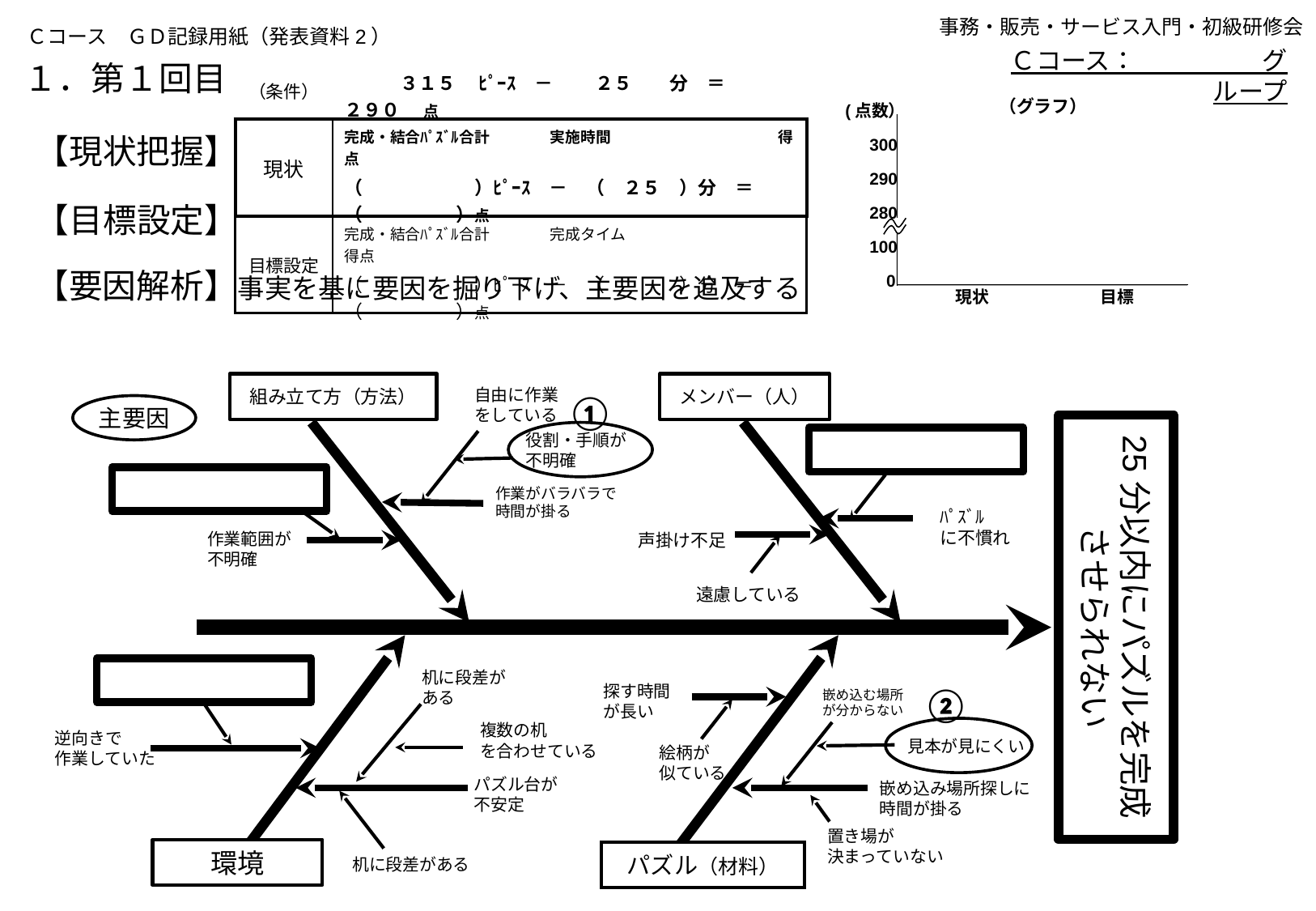

事務・販売・サービス入門・初級研修会
Ｃコース　ＧＤ記録用紙（発表資料2）
Ｃコース：　　　　　グループ
# １．第１回目
| （条件） | ３１５ 　ﾋﾟｰｽ　－　 　２５　　分　＝　　　２９０ 　点 |
| --- | --- |
| 現状 | 完成・結合ﾊﾟｽﾞﾙ合計　　　　実施時間　　　　　　　　　　　得点 （　　　　　　）ﾋﾟｰｽ　－　（　２５　）分　＝　（　　　　　）点 |
| 目標設定 | 完成・結合ﾊﾟｽﾞﾙ合計　　　　完成タイム　　　　　　　　　　　得点 （　　　　　　）ﾋﾟｰｽ　－　（　　　　）分　＝　（　　　　　）点 |
（グラフ）

(点数）

300
290
280

100
0

現状
目標
【現状把握】
【目標設定】
【要因解析】事実を基に要因を掘り下げ、主要因を追及する
組み立て方（方法）
メンバー（人）
自由に作業
をしている
①
主要因
25分以内にパズルを完成させられない

役割・手順が
不明確

作業がバラバラで
時間が掛る
ﾊﾟｽﾞﾙ
に不慣れ

作業範囲が
不明確
声掛け不足
遠慮している

机に段差がある
探す時間
が長い
②
嵌め込む場所
が分からない

複数の机
を合わせている

逆向きで
作業していた
見本が見にくい
絵柄が
似ている
パズル台が不安定
嵌め込み場所探しに
時間が掛る
置き場が
決まっていない
環境
パズル（材料）
机に段差がある